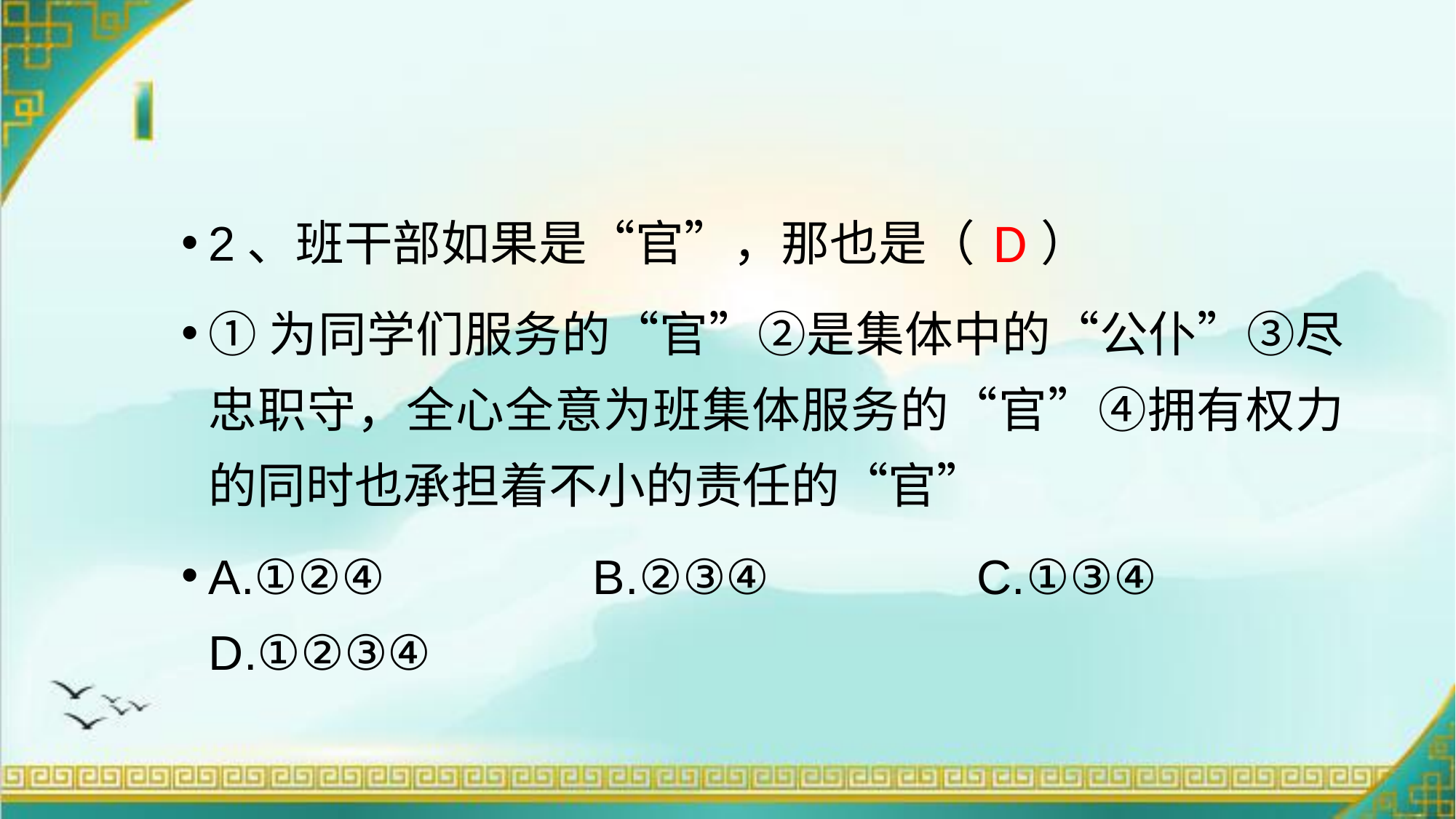

2、班干部如果是“官”，那也是（      ）
①为同学们服务的“官”②是集体中的“公仆”③尽忠职守，全心全意为班集体服务的“官”④拥有权力的同时也承担着不小的责任的“官”
A.①②④          B.②③④          C.①③④          D.①②③④
D